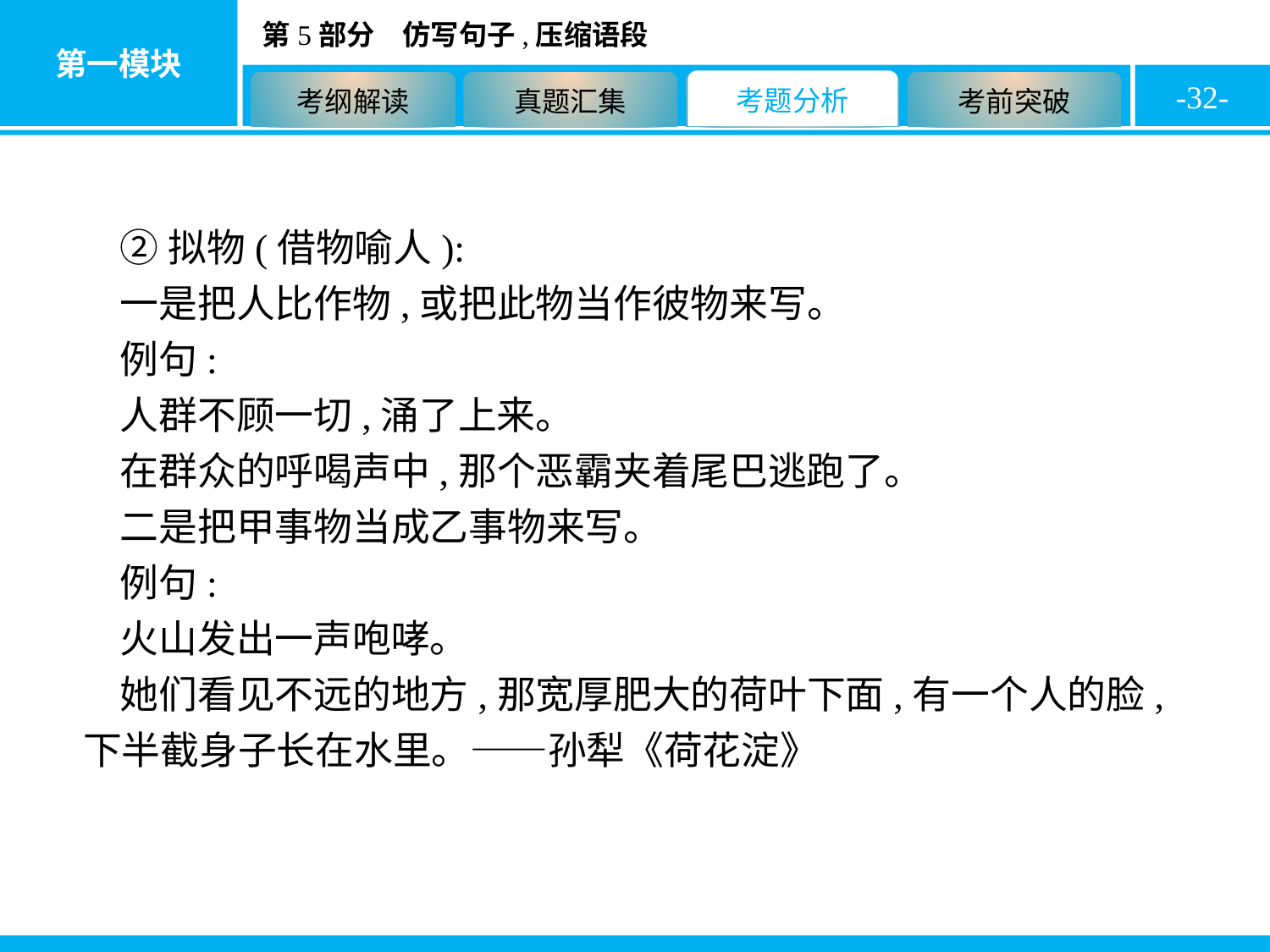

-32-
②拟物(借物喻人):
一是把人比作物,或把此物当作彼物来写。
例句:
人群不顾一切,涌了上来。
在群众的呼喝声中,那个恶霸夹着尾巴逃跑了。
二是把甲事物当成乙事物来写。
例句:
火山发出一声咆哮。
她们看见不远的地方,那宽厚肥大的荷叶下面,有一个人的脸,下半截身子长在水里。——孙犁《荷花淀》